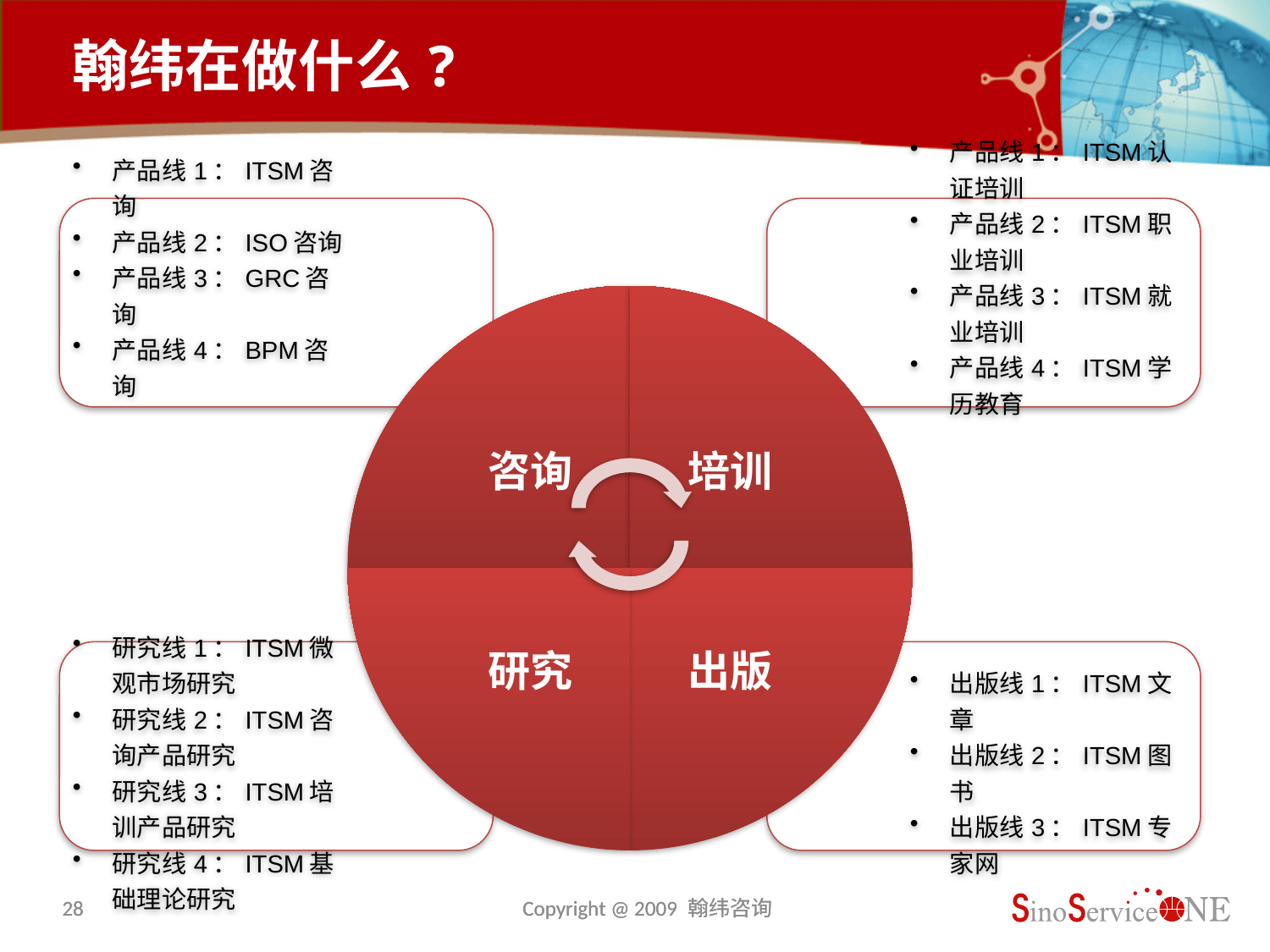

# 翰纬在做什么?
咨询
产品线1：ITSM咨询
培训
出版
出版线1：ITSM文章
研究
产品线1：ITSM认证培训
出版线2：ITSM图书
出版线3：ITSM专家网
研究线1：ITSM微观市场研究
产品线2：ISO咨询
产品线3：GRC咨询
产品线4：BPM咨询
产品线2：ITSM职业培训
产品线3：ITSM就业培训
产品线4：ITSM学历教育
研究线2：ITSM咨询产品研究
研究线3：ITSM培训产品研究
研究线4：ITSM基础理论研究
28
28
Copyright @ 2009 翰纬咨询
Copyright @ 2009 翰纬咨询